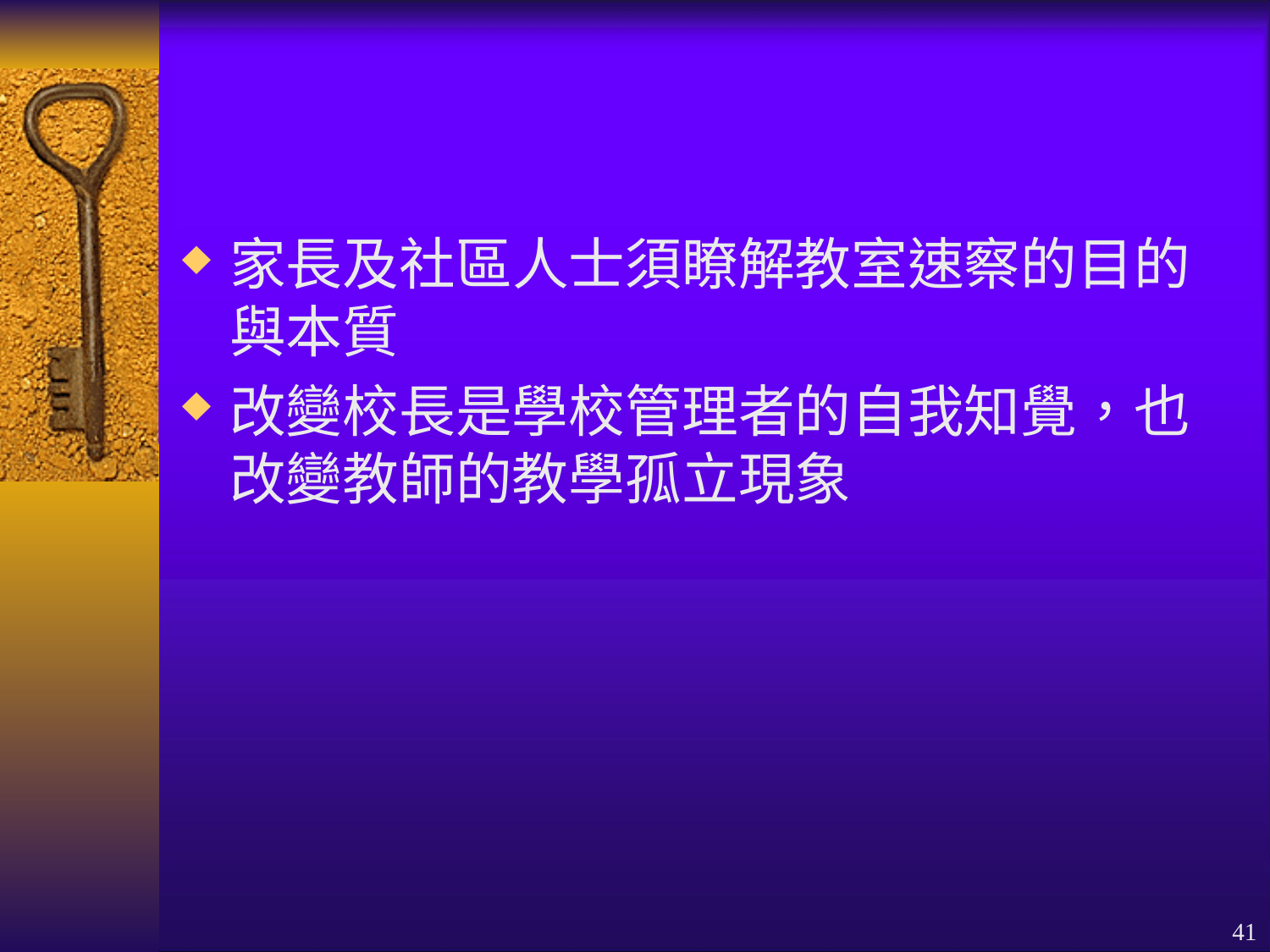

家長及社區人士須瞭解教室速察的目的與本質
改變校長是學校管理者的自我知覺，也改變教師的教學孤立現象
41